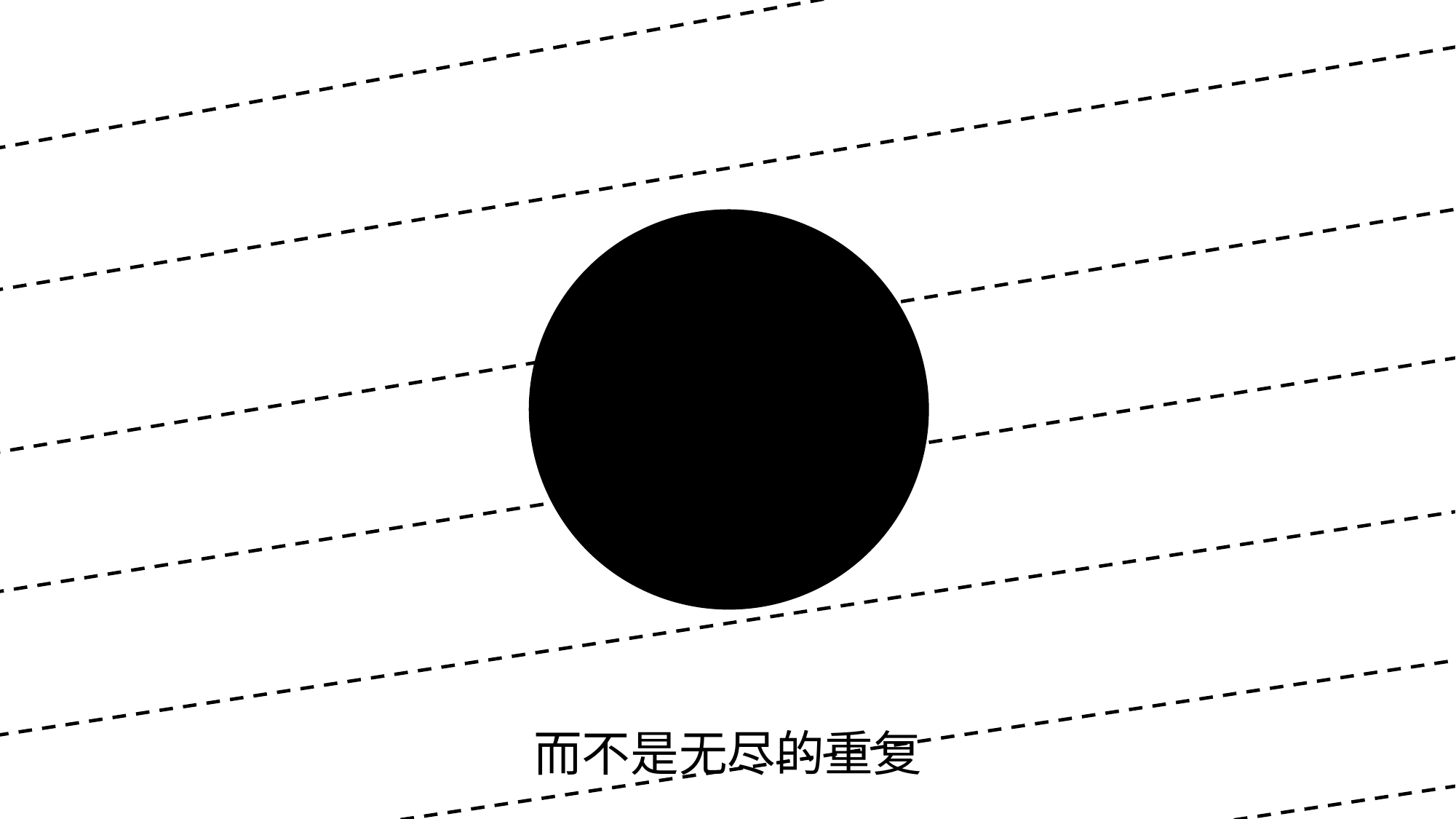

Boring

初稿好看
无聊
又卡了
又是这个人
再改改再改改

返工吧
字再小一点
Boring
字再大一点
加段话上去
又卡了
返工吧
程序中断~
系统故障
再改改再改改
无聊
加段话上去
又是这个人
而不是无尽的重复
初稿好看